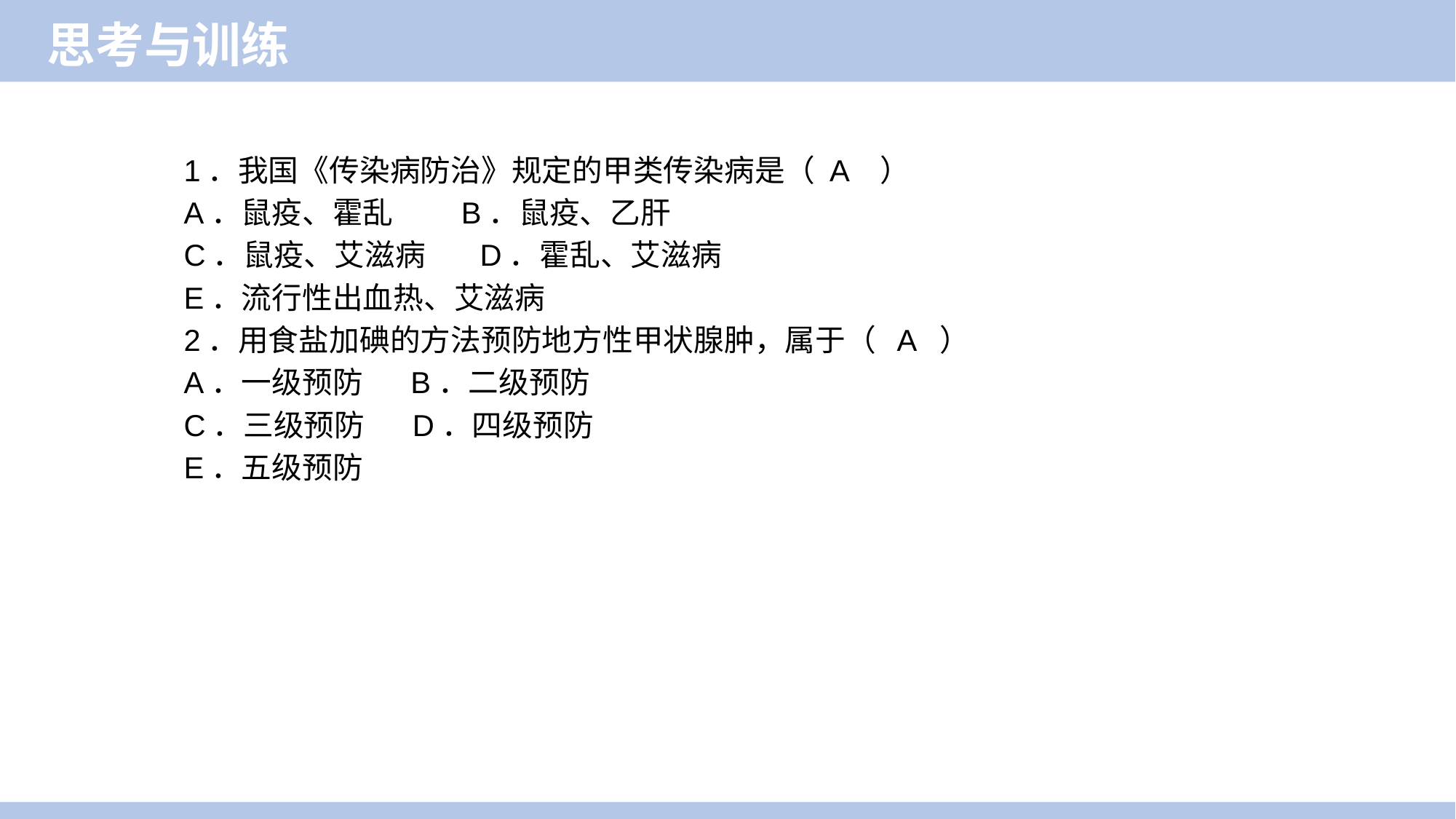

思考与训练
1．我国《传染病防治》规定的甲类传染病是（ A   ）
A．鼠疫、霍乱         B．鼠疫、乙肝
C．鼠疫、艾滋病       D．霍乱、艾滋病
E．流行性出血热、艾滋病
2．用食盐加碘的方法预防地方性甲状腺肿，属于（  A  ）
A．一级预防      B．二级预防
C．三级预防      D．四级预防
E．五级预防